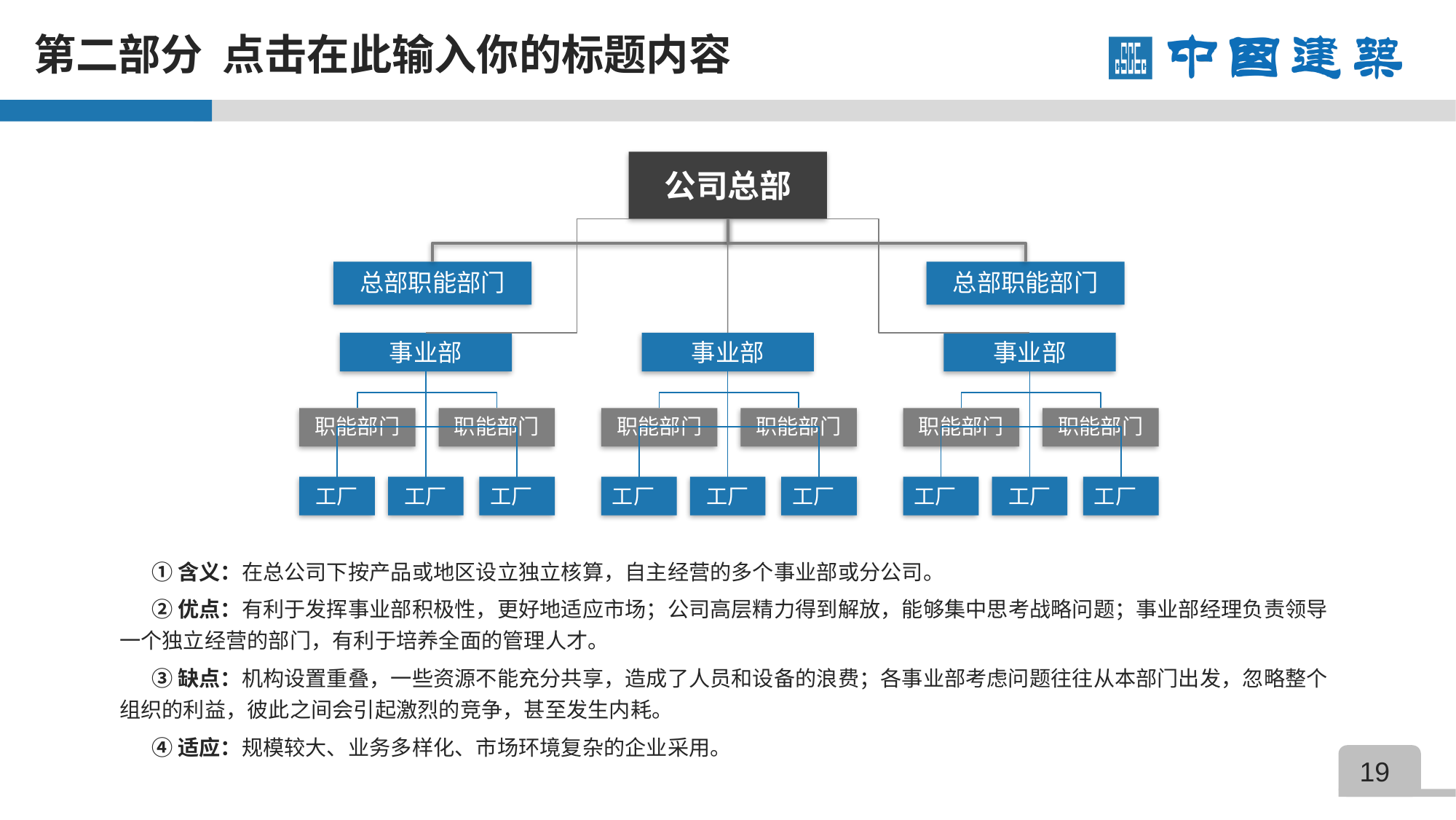

第二部分  点击在此输入你的标题内容
公司总部
总部职能部门
总部职能部门
事业部
事业部
事业部
职能部门
职能部门
职能部门
职能部门
职能部门
职能部门
工厂
工厂
工厂
工厂
工厂
工厂
工厂
工厂
工厂
①含义：在总公司下按产品或地区设立独立核算，自主经营的多个事业部或分公司。
②优点：有利于发挥事业部积极性，更好地适应市场；公司高层精力得到解放，能够集中思考战略问题；事业部经理负责领导一个独立经营的部门，有利于培养全面的管理人才。
③缺点：机构设置重叠，一些资源不能充分共享，造成了人员和设备的浪费；各事业部考虑问题往往从本部门出发，忽略整个组织的利益，彼此之间会引起激烈的竞争，甚至发生内耗。
④适应：规模较大、业务多样化、市场环境复杂的企业采用。